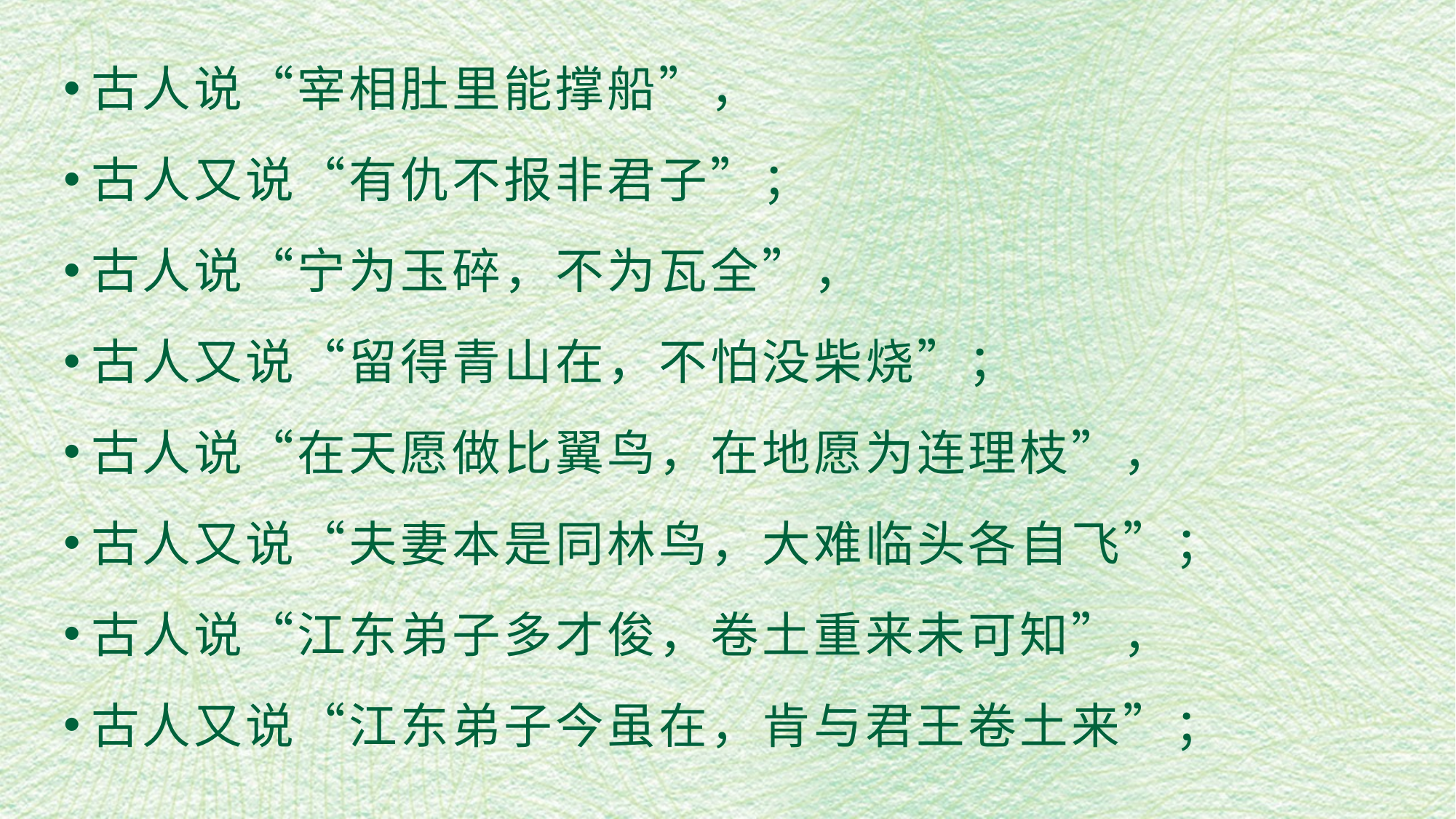

古人说“宰相肚里能撑船”，
古人又说“有仇不报非君子”；
古人说“宁为玉碎，不为瓦全”，
古人又说“留得青山在，不怕没柴烧”；
古人说“在天愿做比翼鸟，在地愿为连理枝”，
古人又说“夫妻本是同林鸟，大难临头各自飞”；
古人说“江东弟子多才俊，卷土重来未可知”，
古人又说“江东弟子今虽在，肯与君王卷土来”；